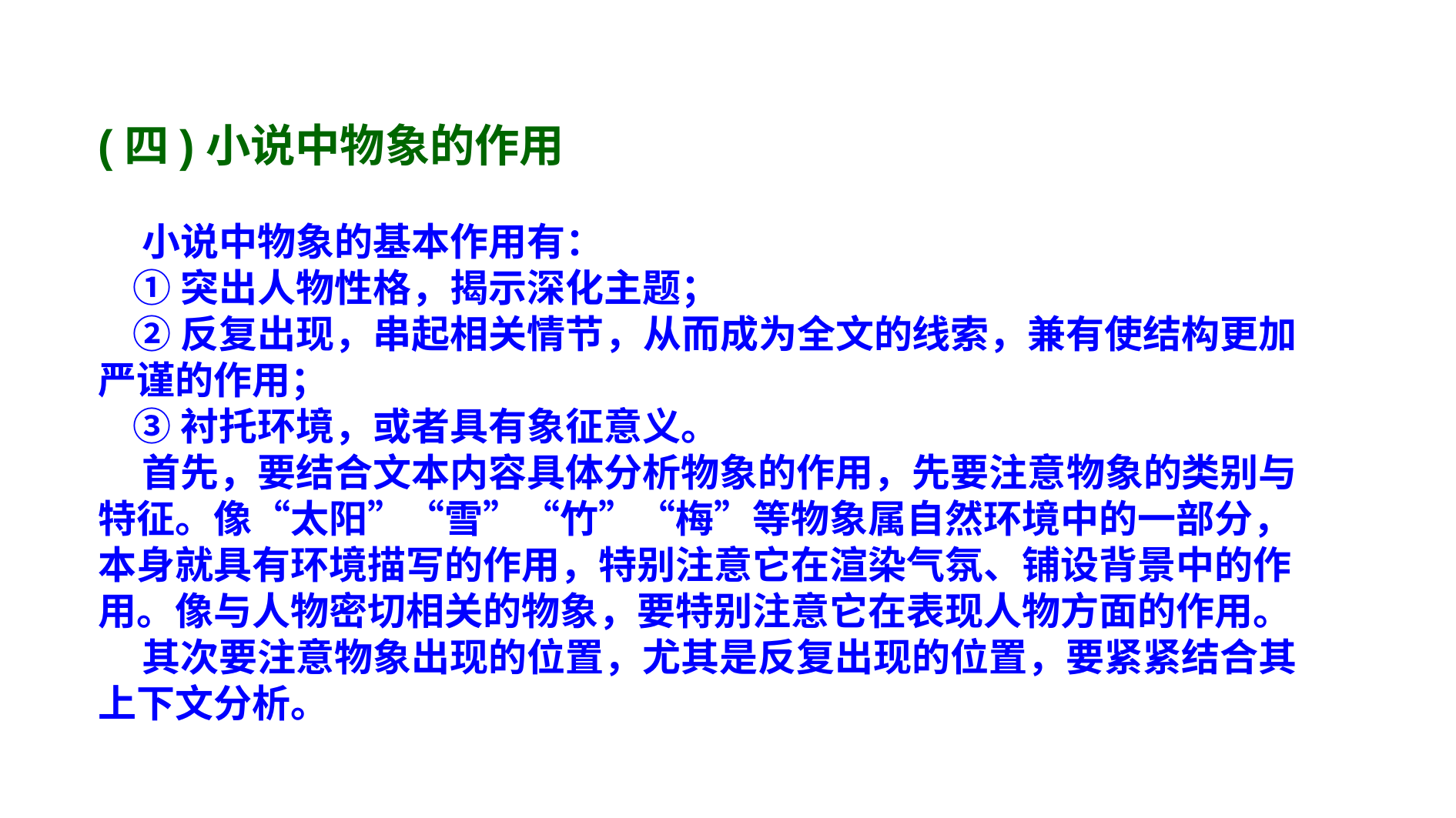

(四)小说中物象的作用

    小说中物象的基本作用有：
    ①突出人物性格，揭示深化主题；
    ②反复出现，串起相关情节，从而成为全文的线索，兼有使结构更加严谨的作用；
    ③衬托环境，或者具有象征意义。
    首先，要结合文本内容具体分析物象的作用，先要注意物象的类别与特征。像“太阳”“雪”“竹”“梅”等物象属自然环境中的一部分，本身就具有环境描写的作用，特别注意它在渲染气氛、铺设背景中的作用。像与人物密切相关的物象，要特别注意它在表现人物方面的作用。
    其次要注意物象出现的位置，尤其是反复出现的位置，要紧紧结合其上下文分析。